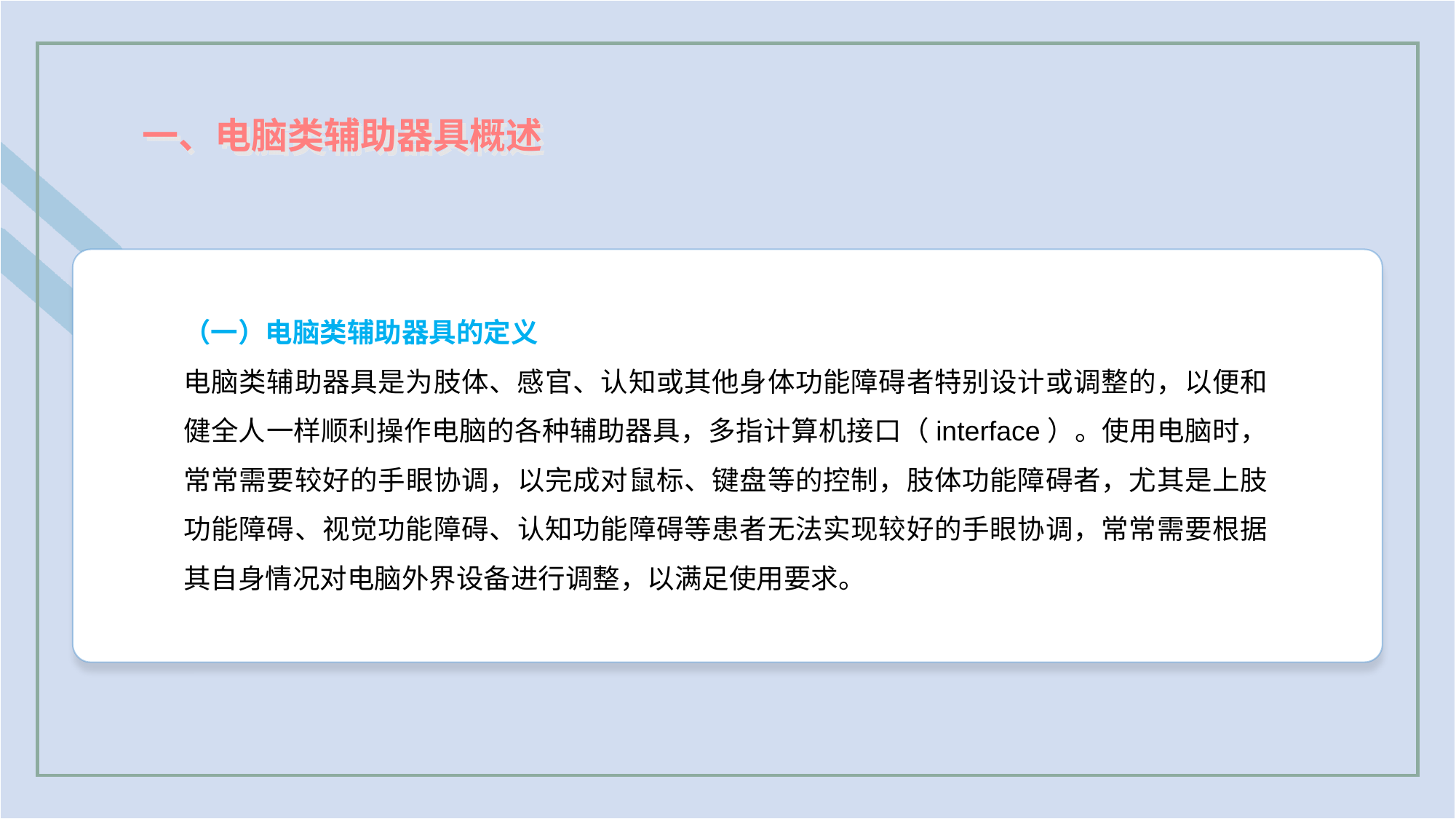

一、电脑类辅助器具概述

（一）电脑类辅助器具的定义
电脑类辅助器具是为肢体、感官、认知或其他身体功能障碍者特别设计或调整的，以便和健全人一样顺利操作电脑的各种辅助器具，多指计算机接口（interface）。使用电脑时，常常需要较好的手眼协调，以完成对鼠标、键盘等的控制，肢体功能障碍者，尤其是上肢功能障碍、视觉功能障碍、认知功能障碍等患者无法实现较好的手眼协调，常常需要根据其自身情况对电脑外界设备进行调整，以满足使用要求。